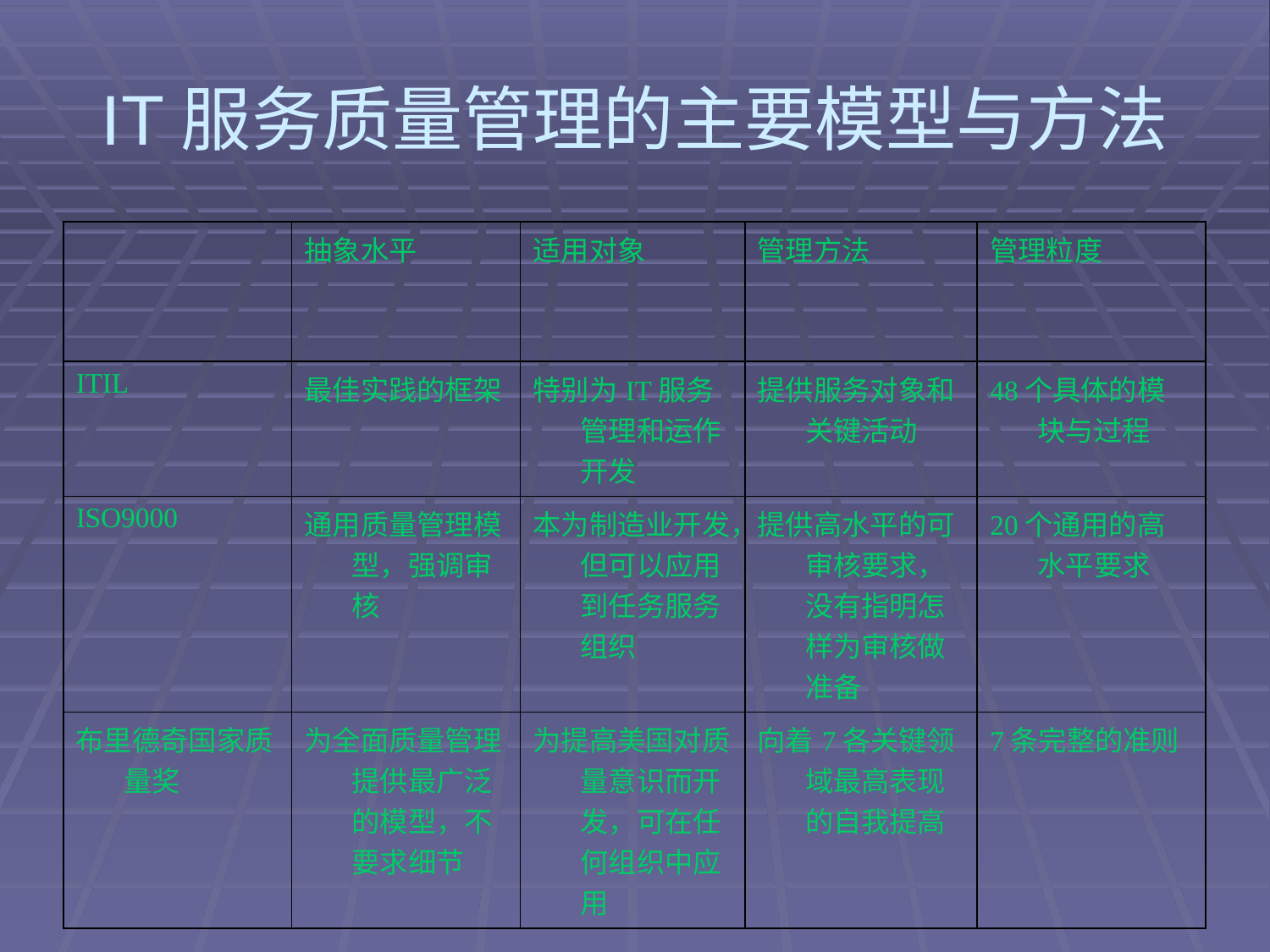

# IT服务质量管理的主要模型与方法
|  | 抽象水平 | 适用对象 | 管理方法 | 管理粒度 |
| --- | --- | --- | --- | --- |
| ITIL | 最佳实践的框架 | 特别为IT服务管理和运作开发 | 提供服务对象和关键活动 | 48个具体的模块与过程 |
| ISO9000 | 通用质量管理模型，强调审核 | 本为制造业开发，但可以应用到任务服务组织 | 提供高水平的可审核要求，没有指明怎样为审核做准备 | 20个通用的高水平要求 |
| 布里德奇国家质量奖 | 为全面质量管理提供最广泛的模型，不要求细节 | 为提高美国对质量意识而开发，可在任何组织中应用 | 向着7各关键领域最高表现的自我提高 | 7条完整的准则 |